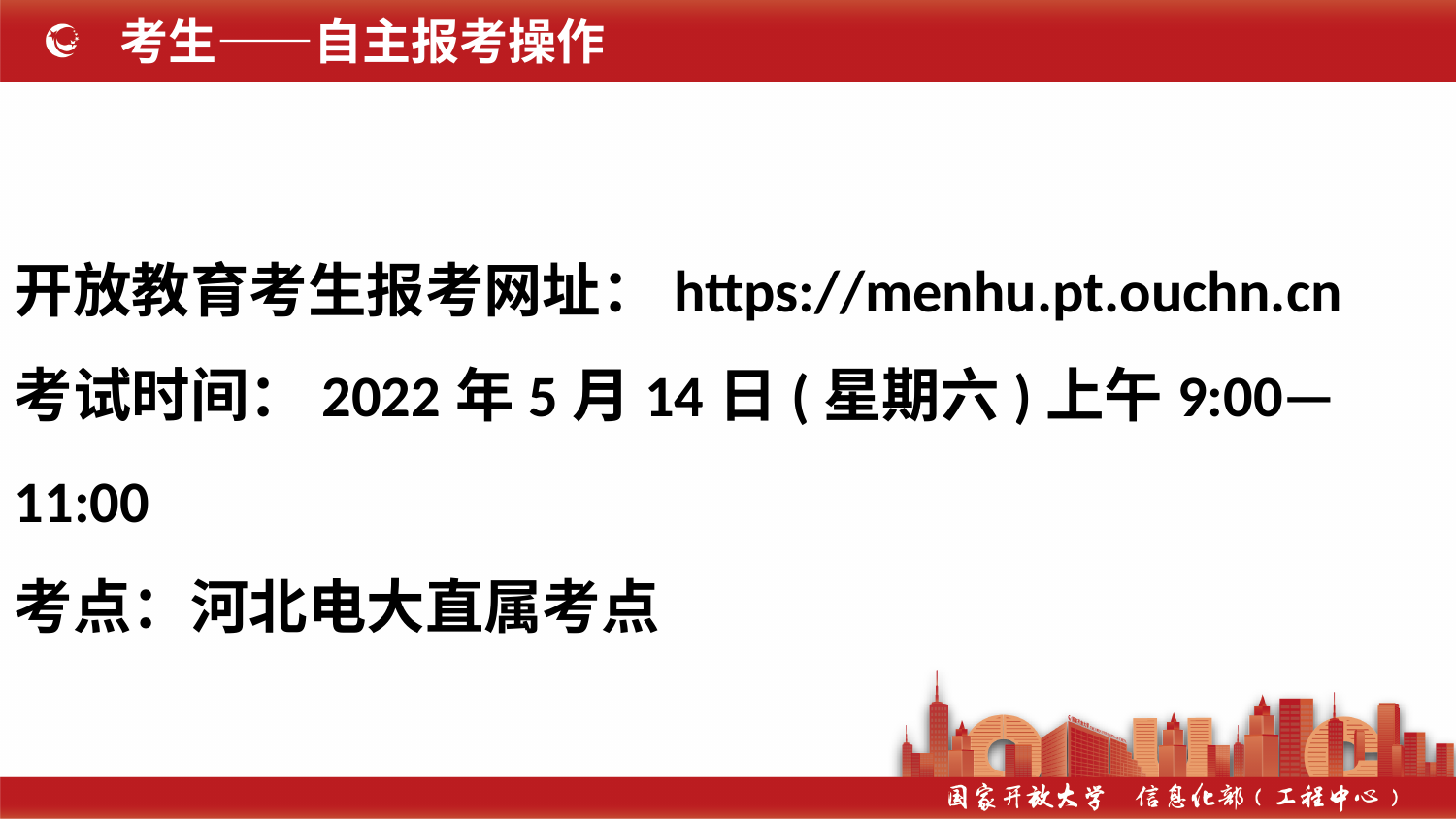

# 考生——自主报考操作
开放教育考生报考网址：https://menhu.pt.ouchn.cn
考试时间：2022年5月14日(星期六)上午9:00—11:00
考点：河北电大直属考点